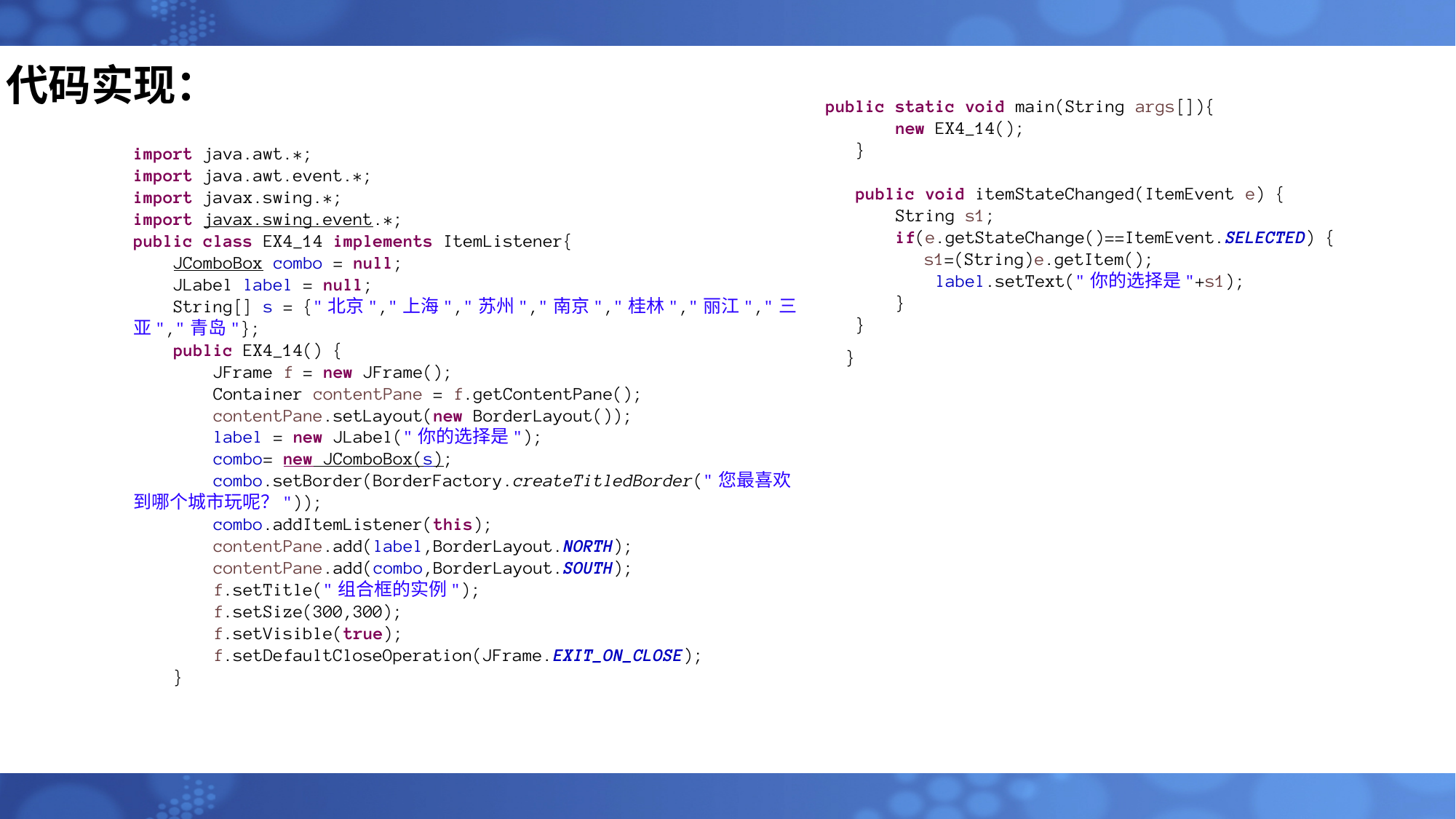

# 代码实现：
 public static void main(String args[]){
        new EX4_14();
    }

    public void itemStateChanged(ItemEvent e) {
        String s1;
        if(e.getStateChange()==ItemEvent.SELECTED) {
        	s1=(String)e.getItem();
            label.setText("你的选择是"+s1);
        }
    }
}
import java.awt.*;
import java.awt.event.*;
import javax.swing.*;
import javax.swing.event.*;
public class EX4_14 implements ItemListener{
    JComboBox combo = null;
    JLabel label = null;
    String[] s = {"北京","上海","苏州","南京","桂林","丽江","三亚","青岛"};
    public EX4_14() {
        JFrame f = new JFrame();
        Container contentPane = f.getContentPane();
        contentPane.setLayout(new BorderLayout());
        label = new JLabel("你的选择是");
        combo= new JComboBox(s);
        combo.setBorder(BorderFactory.createTitledBorder("您最喜欢到哪个城市玩呢？"));
        combo.addItemListener(this);
        contentPane.add(label,BorderLayout.NORTH);
        contentPane.add(combo,BorderLayout.SOUTH);
        f.setTitle("组合框的实例");
        f.setSize(300,300);
        f.setVisible(true);
        f.setDefaultCloseOperation(JFrame.EXIT_ON_CLOSE);
    }